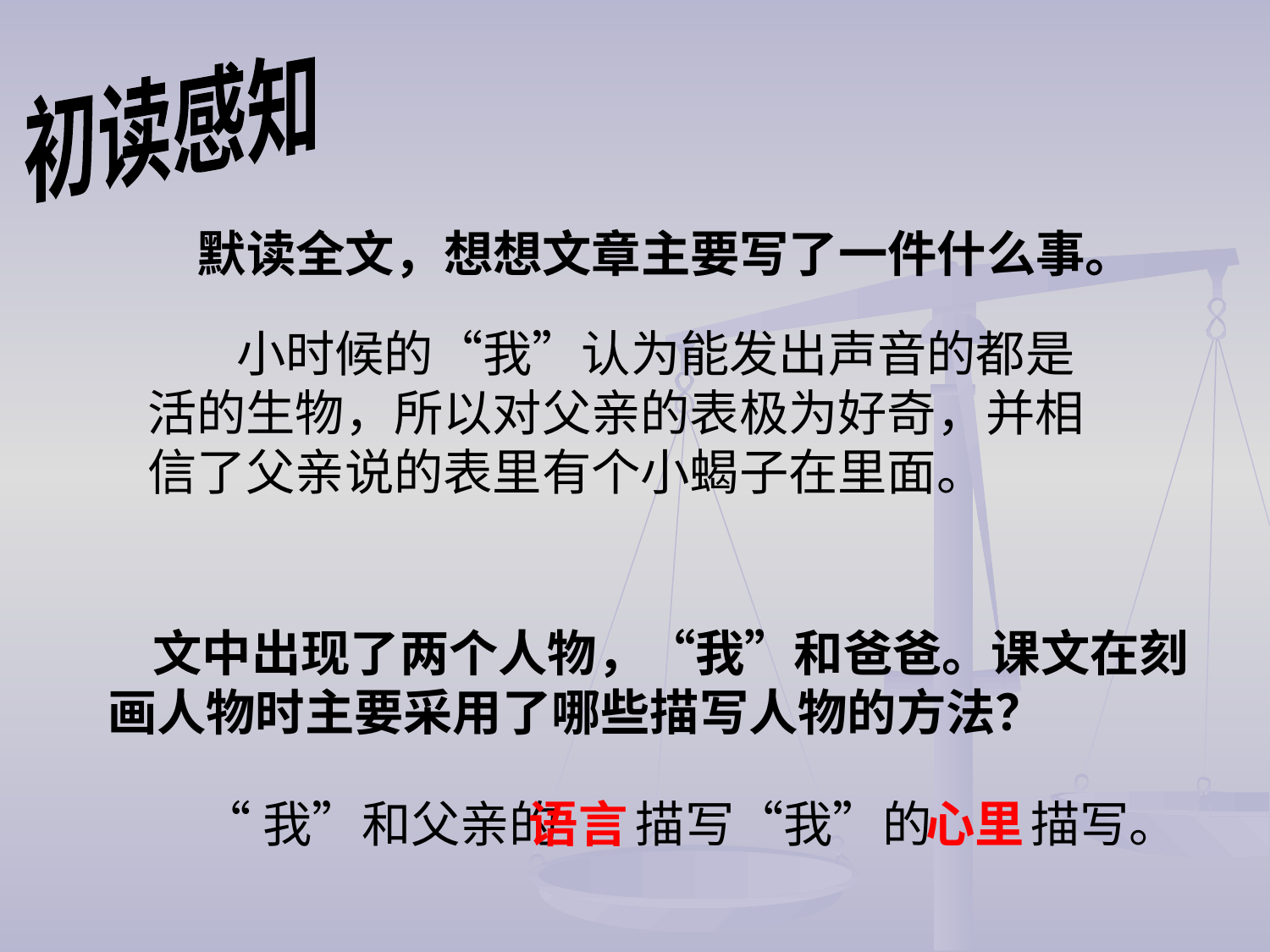

初读感知
默读全文，想想文章主要写了一件什么事。
       小时候的“我”认为能发出声音的都是活的生物，所以对父亲的表极为好奇，并相信了父亲说的表里有个小蝎子在里面。
   文中出现了两个人物，“我”和爸爸。课文在刻画人物时主要采用了哪些描写人物的方法？
“我”和父亲的       描写“我”的         描写。
语言
心里